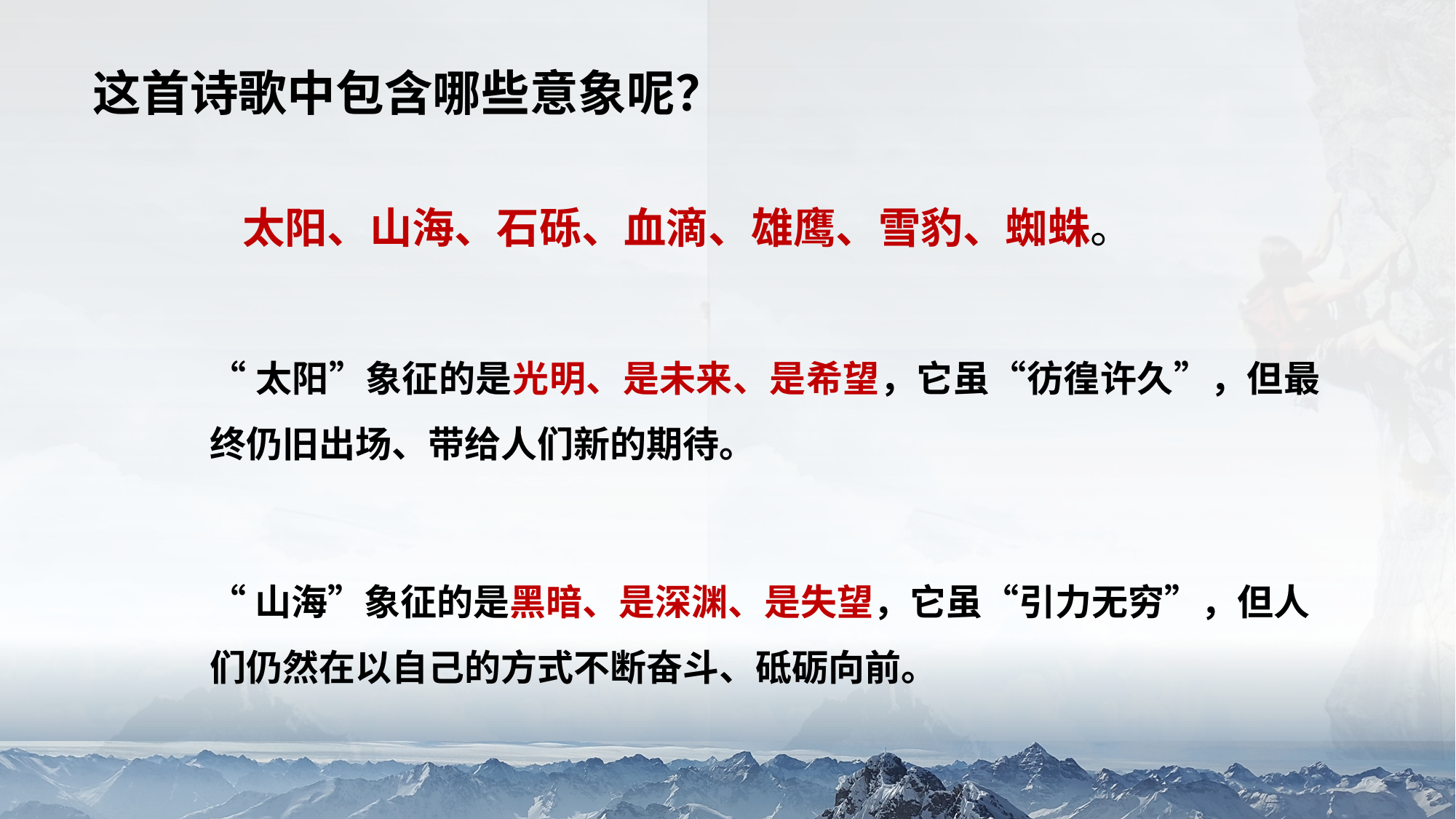

这首诗歌中包含哪些意象呢？
      太阳、山海、石砾、血滴、雄鹰、雪豹、蜘蛛。
“太阳”象征的是光明、是未来、是希望，它虽“彷徨许久”，但最终仍旧出场、带给人们新的期待。
“山海”象征的是黑暗、是深渊、是失望，它虽“引力无穷”，但人们仍然在以自己的方式不断奋斗、砥砺向前。